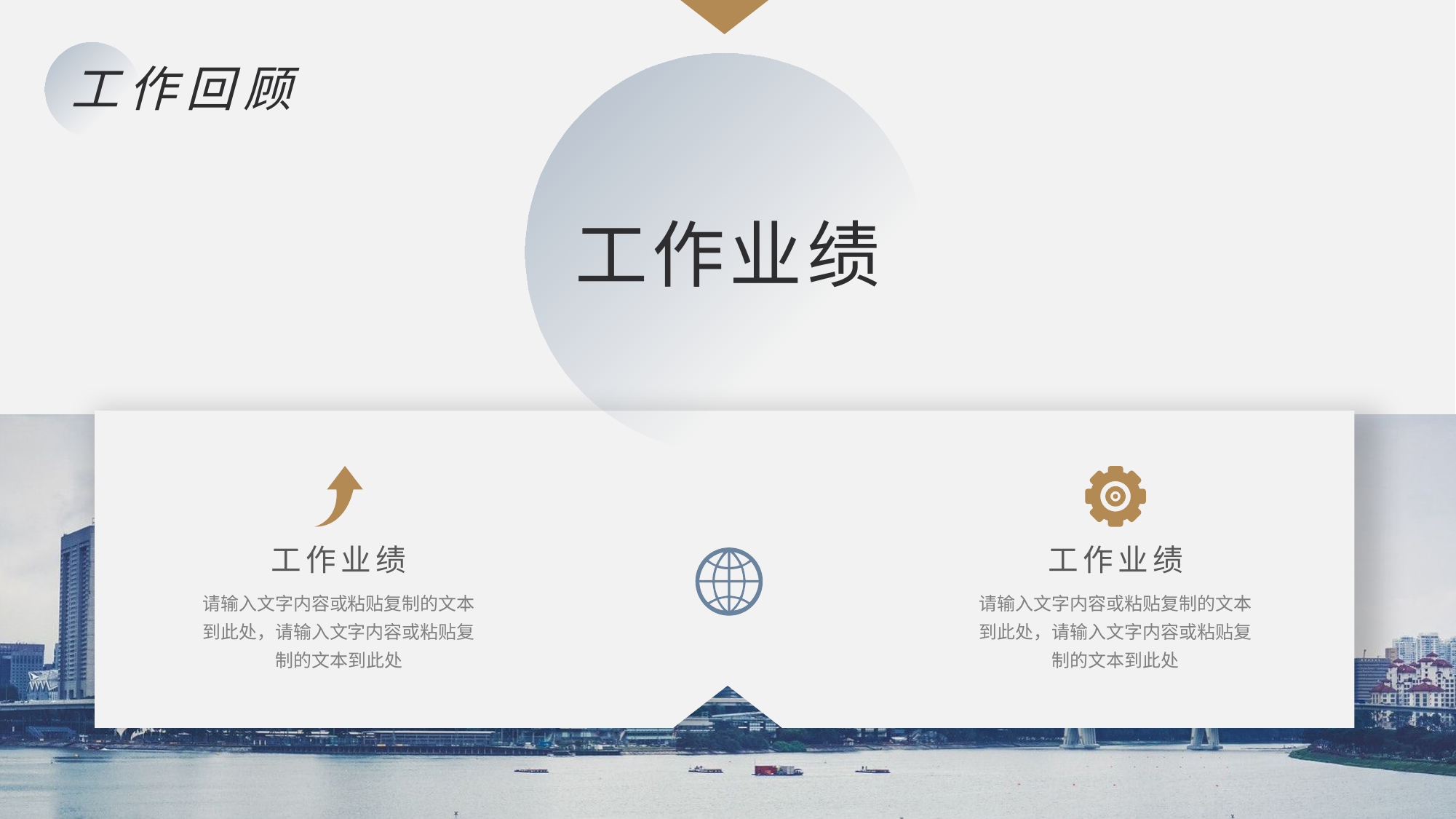

工作回顾

工作业绩

工作业绩
请输入文字内容或粘贴复制的文本到此处，请输入文字内容或粘贴复制的文本到此处

工作业绩
请输入文字内容或粘贴复制的文本到此处，请输入文字内容或粘贴复制的文本到此处